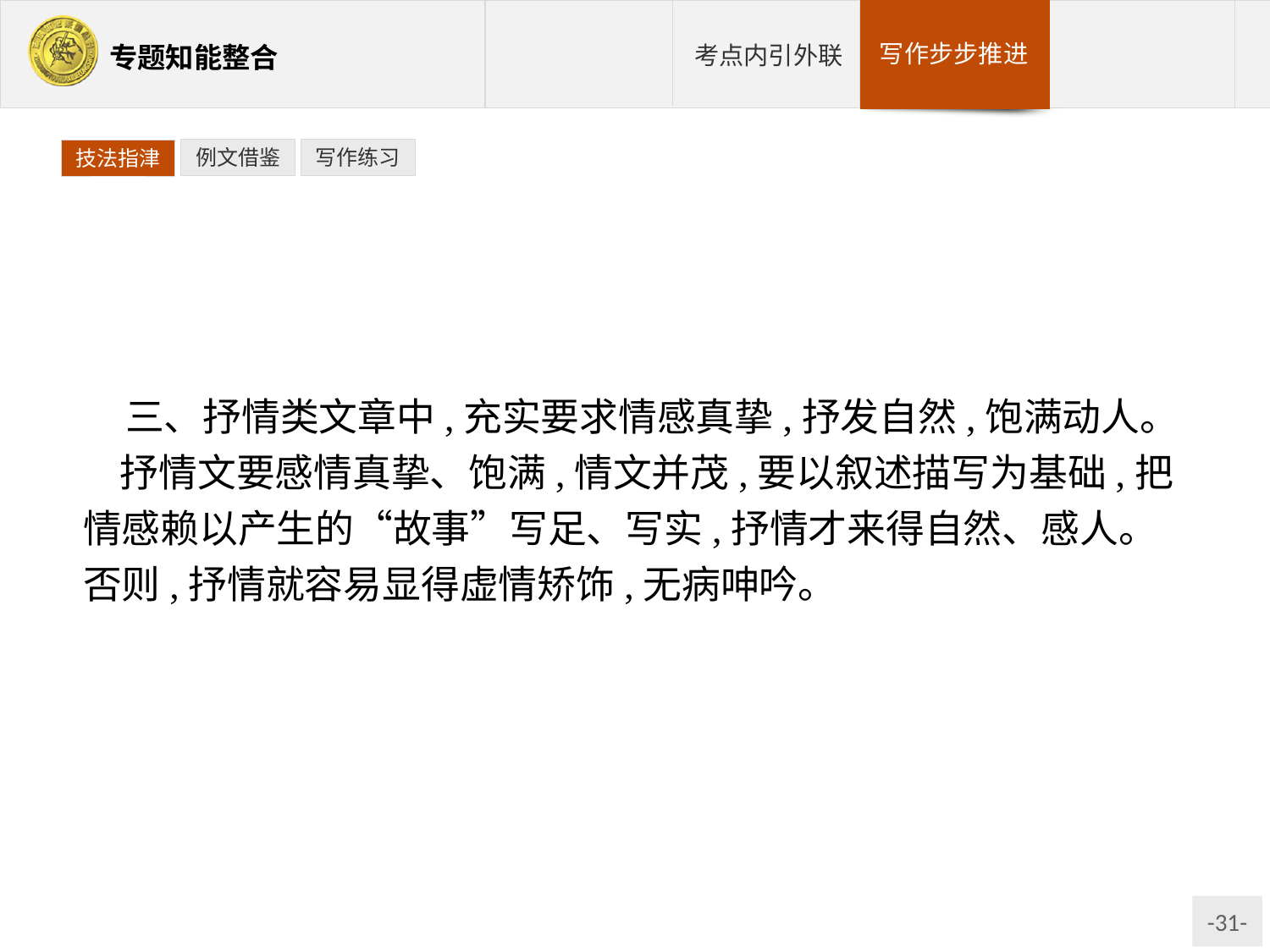

例文借鉴
写作练习
技法指津
三、抒情类文章中,充实要求情感真挚,抒发自然,饱满动人。
抒情文要感情真挚、饱满,情文并茂,要以叙述描写为基础,把情感赖以产生的“故事”写足、写实,抒情才来得自然、感人。否则,抒情就容易显得虚情矫饰,无病呻吟。